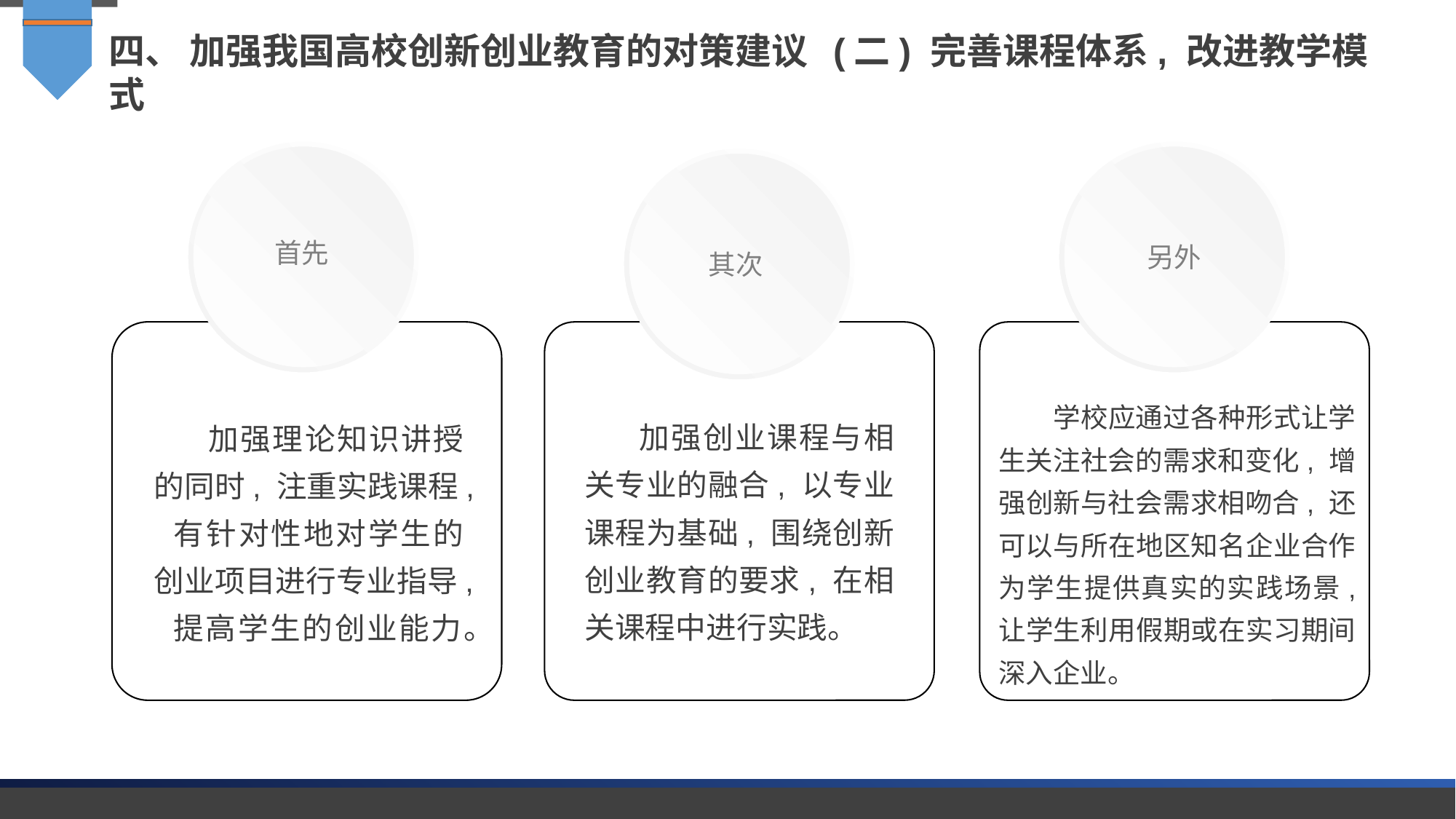

四、 加强我国高校创新创业教育的对策建议  (二) 完善课程体系, 改进教学模式

首先
另外
其次

学校应通过各种形式让学生关注社会的需求和变化, 增强创新与社会需求相吻合, 还可以与所在地区知名企业合作为学生提供真实的实践场景, 让学生利用假期或在实习期间深入企业。
加强创业课程与相关专业的融合, 以专业课程为基础, 围绕创新创业教育的要求, 在相关课程中进行实践。
加强理论知识讲授的同时, 注重实践课程, 有针对性地对学生的创业项目进行专业指导, 提高学生的创业能力。